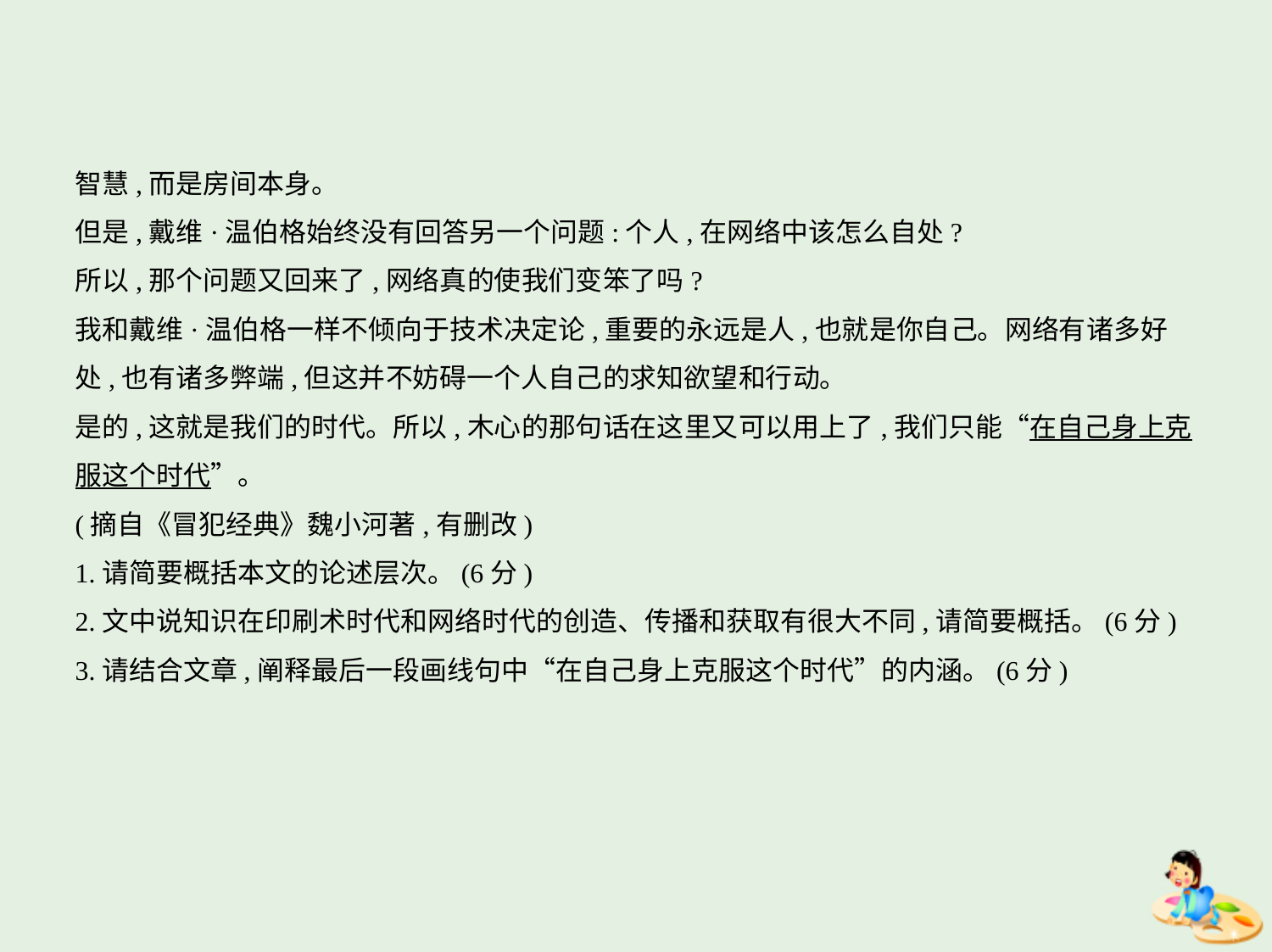

智慧,而是房间本身。
但是,戴维·温伯格始终没有回答另一个问题:个人,在网络中该怎么自处?
所以,那个问题又回来了,网络真的使我们变笨了吗?
我和戴维·温伯格一样不倾向于技术决定论,重要的永远是人,也就是你自己。网络有诸多好
处,也有诸多弊端,但这并不妨碍一个人自己的求知欲望和行动。
是的,这就是我们的时代。所以,木心的那句话在这里又可以用上了,我们只能“在自己身上克
服这个时代”。
(摘自《冒犯经典》魏小河著,有删改)
1.请简要概括本文的论述层次。(6分)
2.文中说知识在印刷术时代和网络时代的创造、传播和获取有很大不同,请简要概括。(6分)
3.请结合文章,阐释最后一段画线句中“在自己身上克服这个时代”的内涵。(6分)